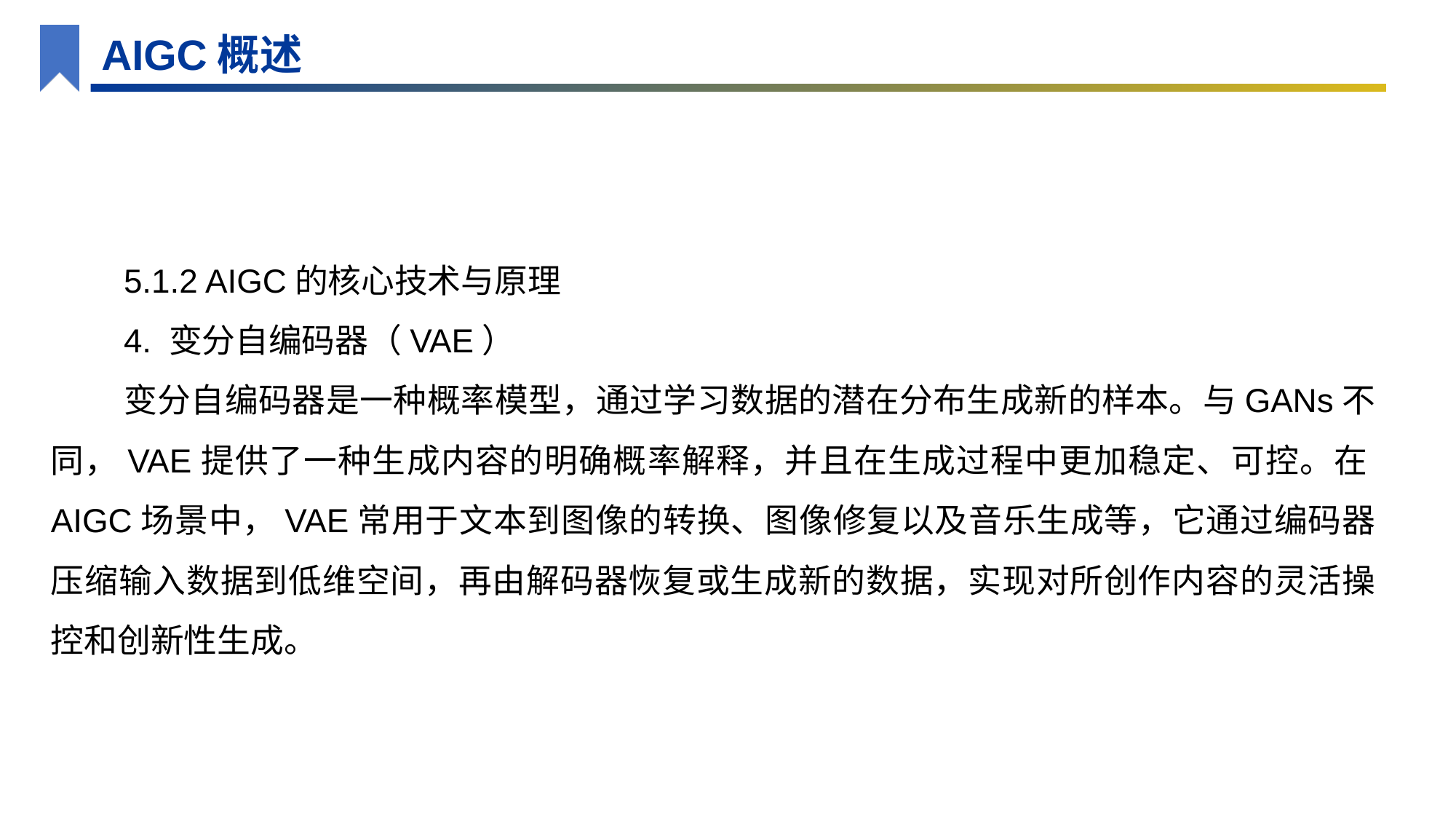

AIGC概述
5.1.2 AIGC的核心技术与原理
4. 变分自编码器（VAE）
变分自编码器是一种概率模型，通过学习数据的潜在分布生成新的样本。与GANs不同，VAE提供了一种生成内容的明确概率解释，并且在生成过程中更加稳定、可控。在AIGC场景中，VAE常用于文本到图像的转换、图像修复以及音乐生成等，它通过编码器压缩输入数据到低维空间，再由解码器恢复或生成新的数据，实现对所创作内容的灵活操控和创新性生成。